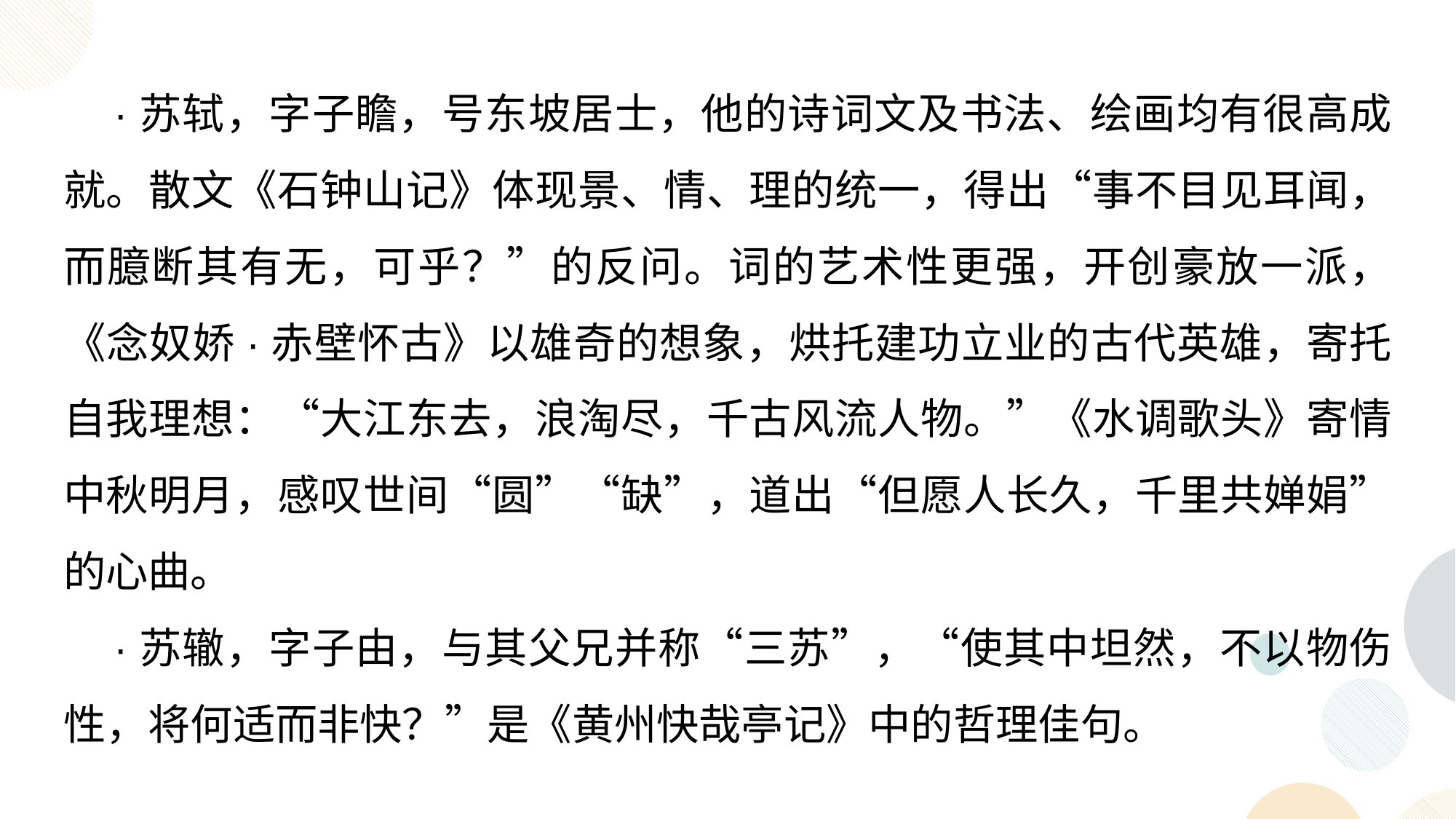

·苏轼，字子瞻，号东坡居士，他的诗词文及书法、绘画均有很高成就。散文《石钟山记》体现景、情、理的统一，得出“事不目见耳闻，而臆断其有无，可乎？”的反问。词的艺术性更强，开创豪放一派， 《念奴娇·赤壁怀古》以雄奇的想象，烘托建功立业的古代英雄，寄托自我理想：“大江东去，浪淘尽，千古风流人物。”《水调歌头》寄情中秋明月，感叹世间“圆”“缺”，道出“但愿人长久，千里共婵娟”的心曲。
    ·苏辙，字子由，与其父兄并称“三苏”，“使其中坦然，不以物伤性，将何适而非快？”是《黄州快哉亭记》中的哲理佳句。